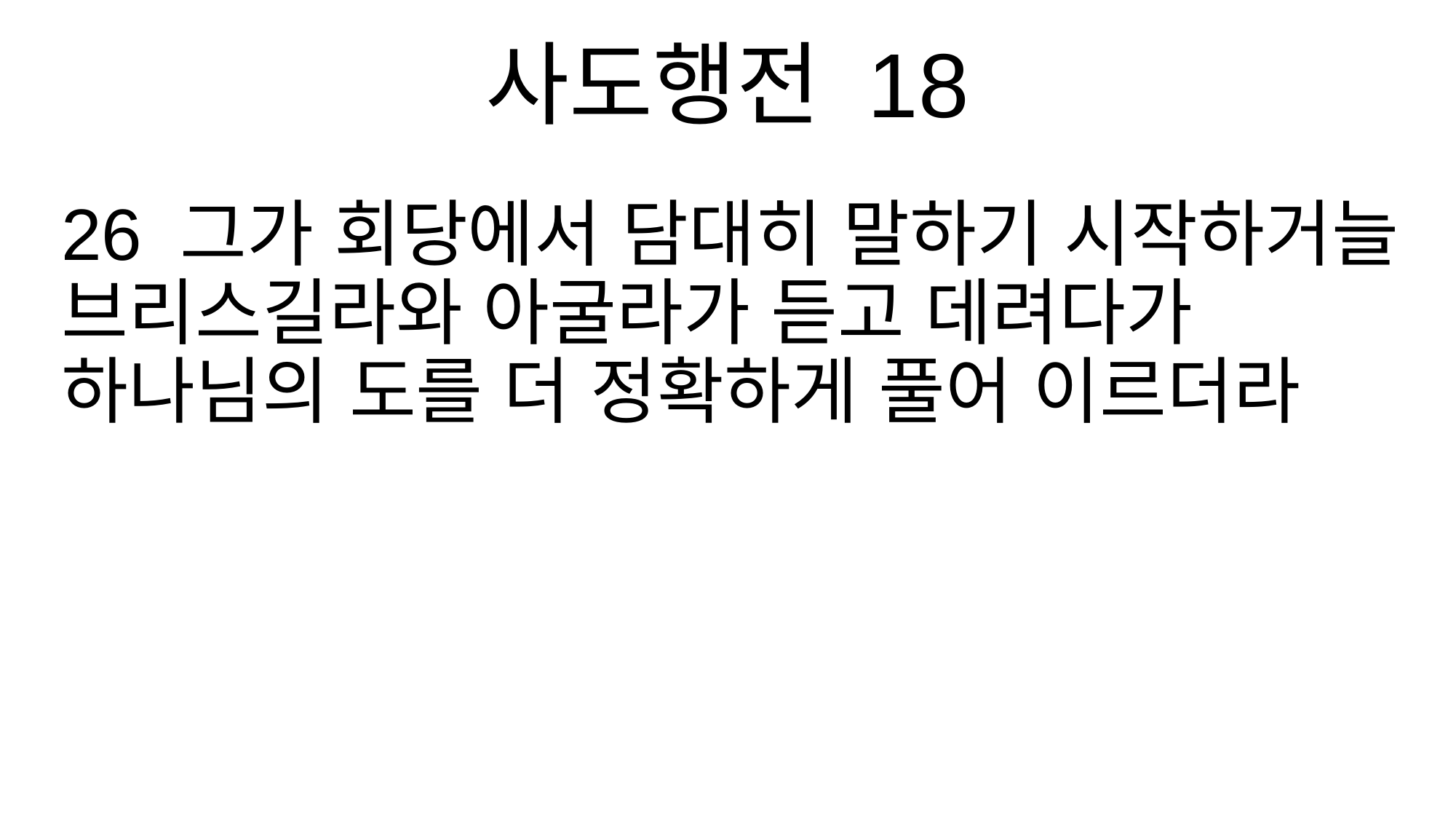

사도행전 18
26 그가 회당에서 담대히 말하기 시작하거늘 브리스길라와 아굴라가 듣고 데려다가 하나님의 도를 더 정확하게 풀어 이르더라